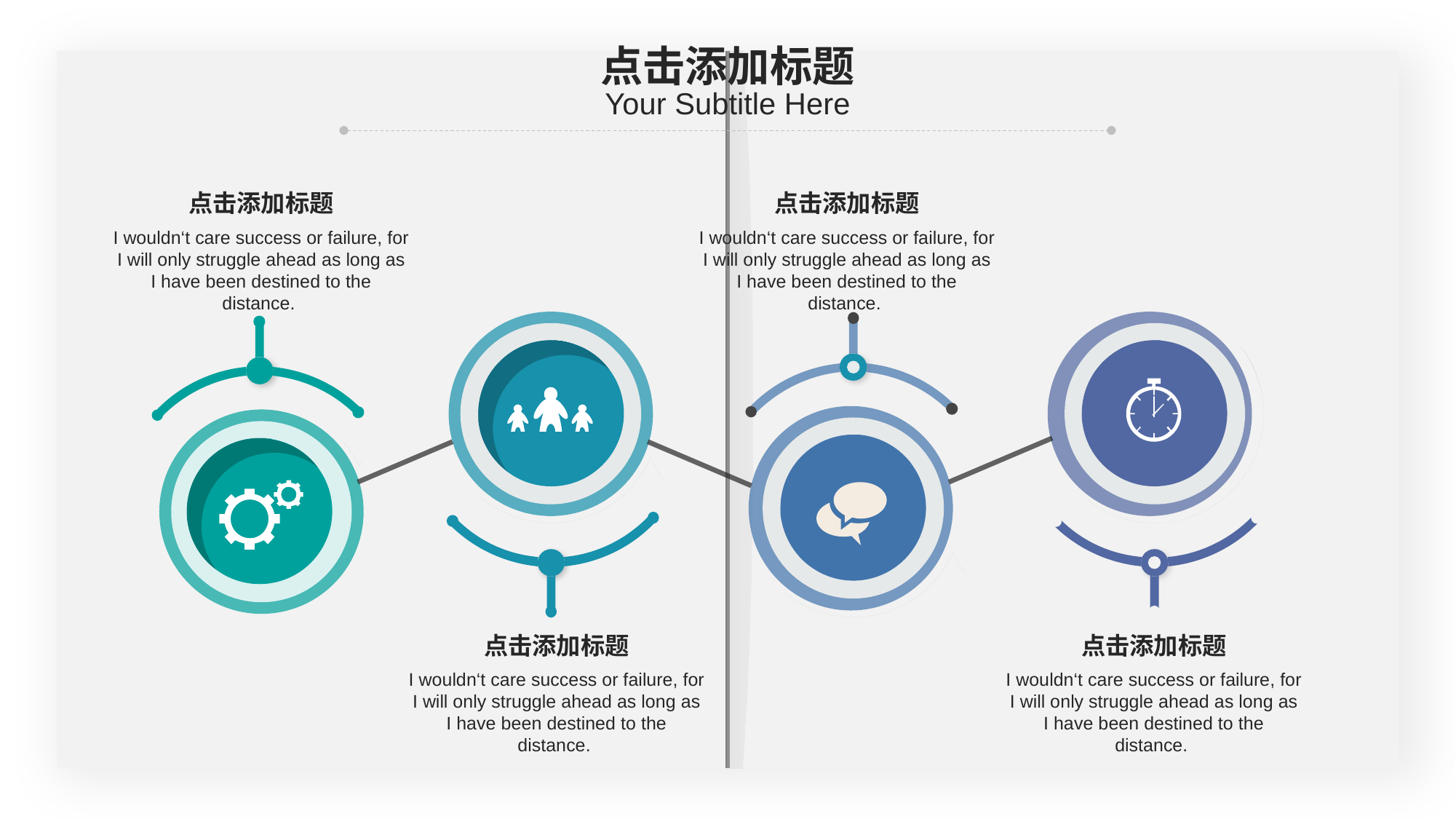

0,161,156
点击添加标题
Your Subtitle Here

点击添加标题
I wouldn‘t care success or failure, for I will only struggle ahead as long as I have been destined to the distance.
点击添加标题
I wouldn‘t care success or failure, for I will only struggle ahead as long as I have been destined to the distance.

点击添加标题
I wouldn‘t care success or failure, for I will only struggle ahead as long as I have been destined to the distance.
点击添加标题
I wouldn‘t care success or failure, for I will only struggle ahead as long as I have been destined to the distance.